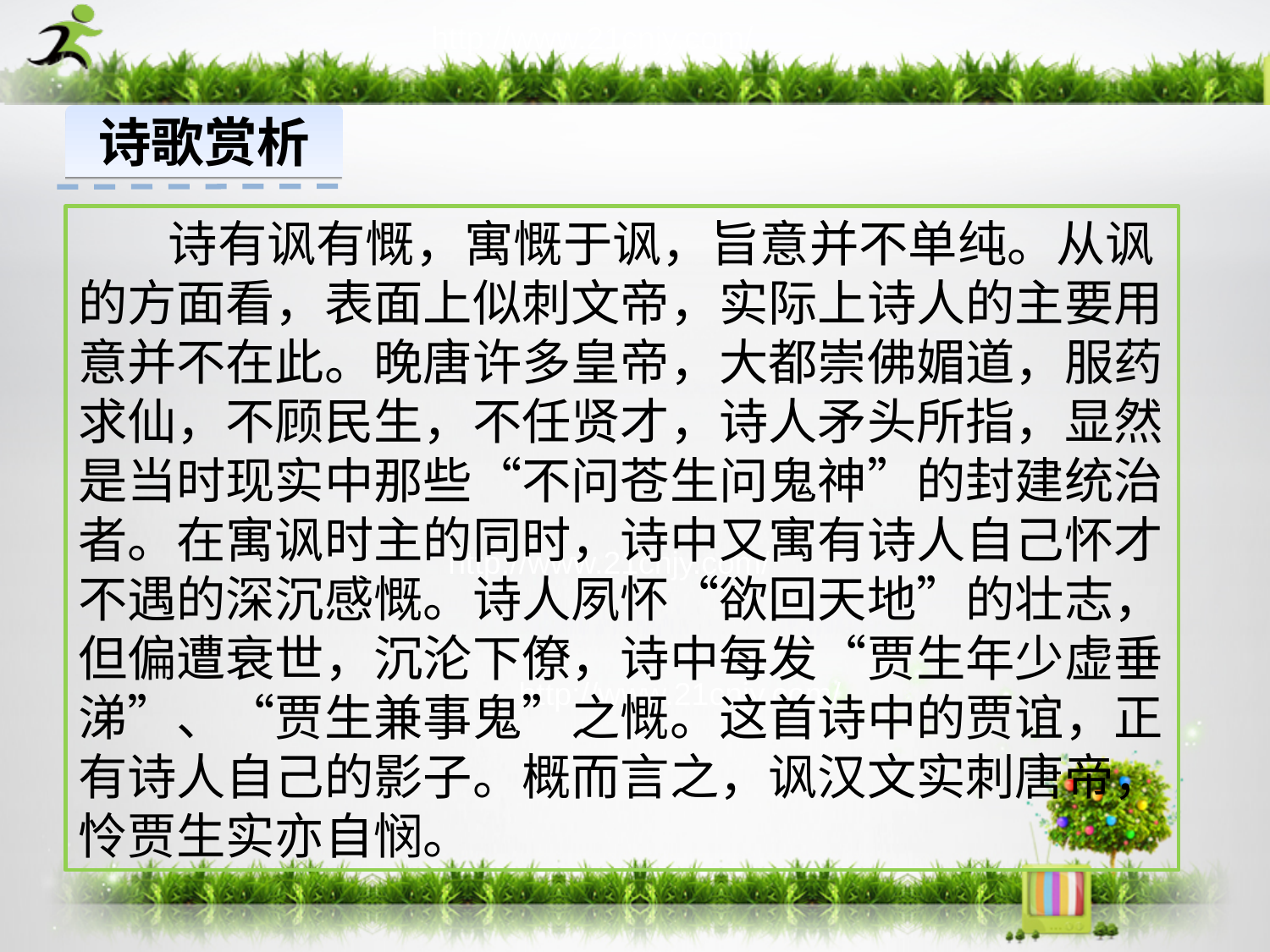

诗歌赏析

       诗有讽有慨，寓慨于讽，旨意并不单纯。从讽的方面看，表面上似刺文帝，实际上诗人的主要用意并不在此。晚唐许多皇帝，大都崇佛媚道，服药求仙，不顾民生，不任贤才，诗人矛头所指，显然是当时现实中那些“不问苍生问鬼神”的封建统治者。在寓讽时主的同时，诗中又寓有诗人自己怀才不遇的深沉感慨。诗人夙怀“欲回天地”的壮志，但偏遭衰世，沉沦下僚，诗中每发“贾生年少虚垂涕”、“贾生兼事鬼”之慨。这首诗中的贾谊，正有诗人自己的影子。概而言之，讽汉文实刺唐帝，怜贾生实亦自悯。